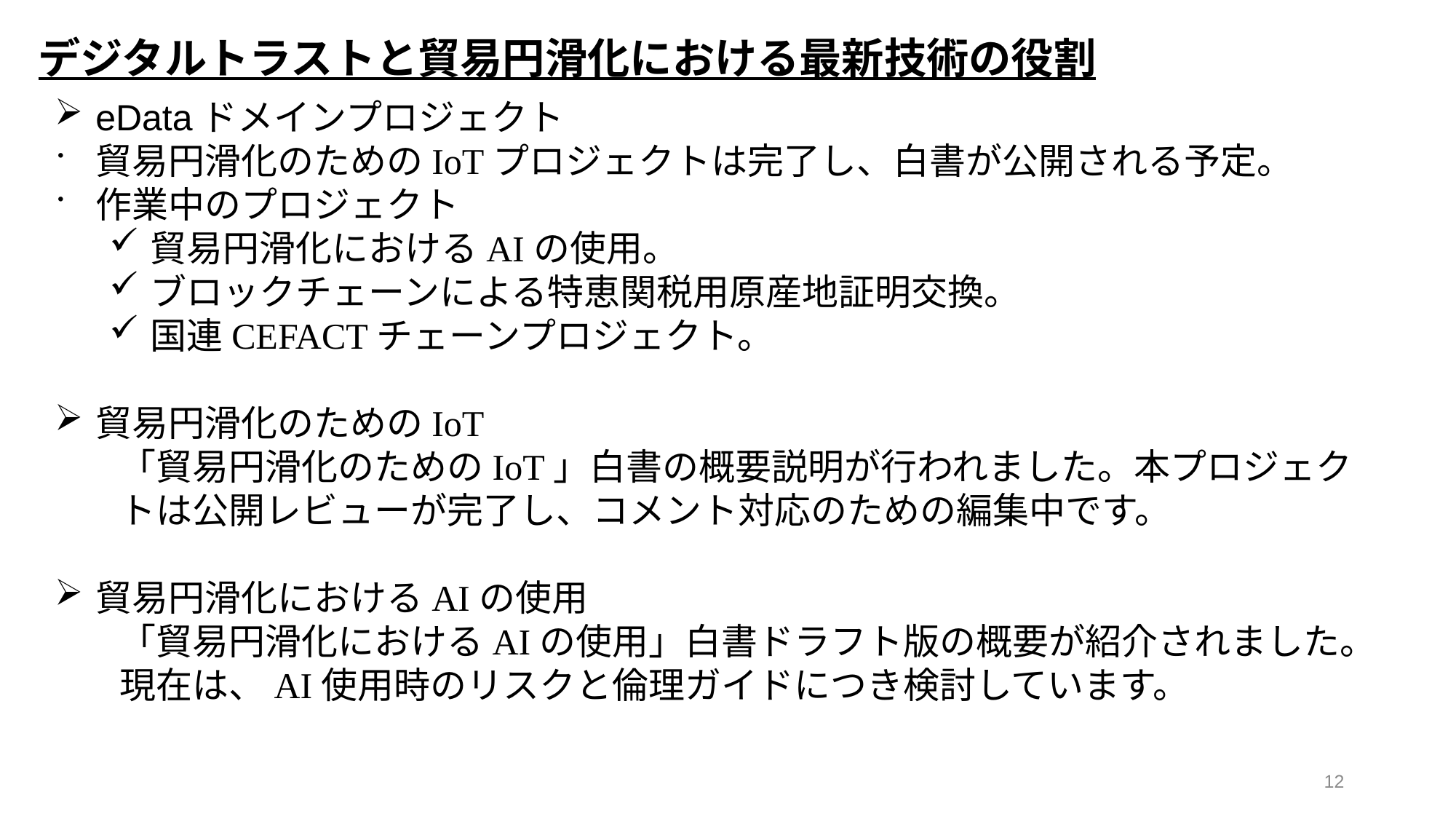

デジタルトラストと貿易円滑化における最新技術の役割
eDataドメインプロジェクト
貿易円滑化のためのIoTプロジェクトは完了し、白書が公開される予定。
作業中のプロジェクト
貿易円滑化におけるAIの使用。
ブロックチェーンによる特恵関税用原産地証明交換。
国連CEFACTチェーンプロジェクト。

貿易円滑化のためのIoT
「貿易円滑化のためのIoT」白書の概要説明が行われました。本プロジェクトは公開レビューが完了し、コメント対応のための編集中です。

貿易円滑化におけるAIの使用
「貿易円滑化におけるAIの使用」白書ドラフト版の概要が紹介されました。現在は、AI使用時のリスクと倫理ガイドにつき検討しています。

12